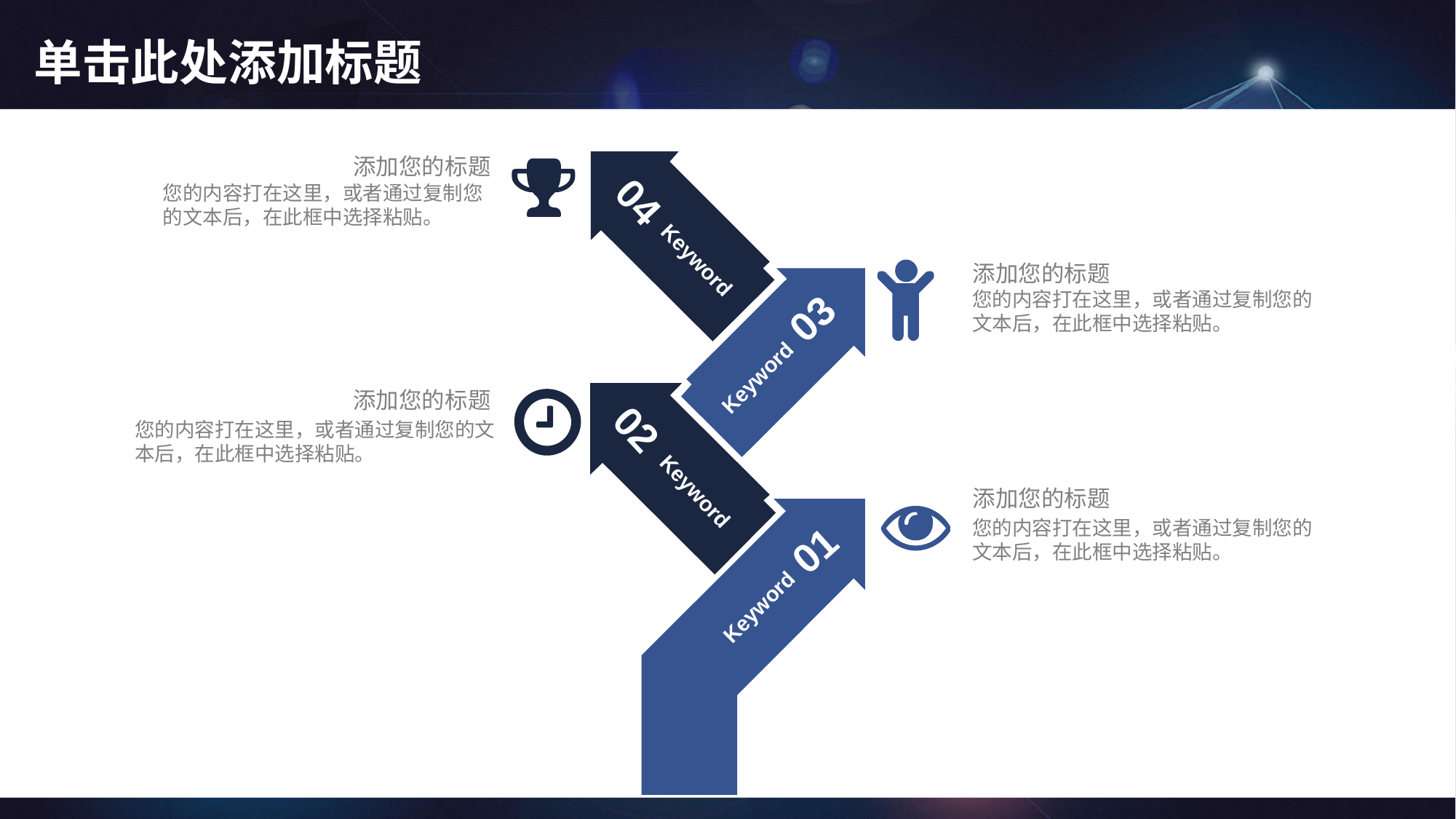

# 单击此处添加标题
添加您的标题
您的内容打在这里，或者通过复制您的文本后，在此框中选择粘贴。

04
添加您的标题
您的内容打在这里，或者通过复制您的文本后，在此框中选择粘贴。
Keyword

03
Keyword
添加您的标题
您的内容打在这里，或者通过复制您的文本后，在此框中选择粘贴。

02
添加您的标题
您的内容打在这里，或者通过复制您的文本后，在此框中选择粘贴。
Keyword

01
Keyword